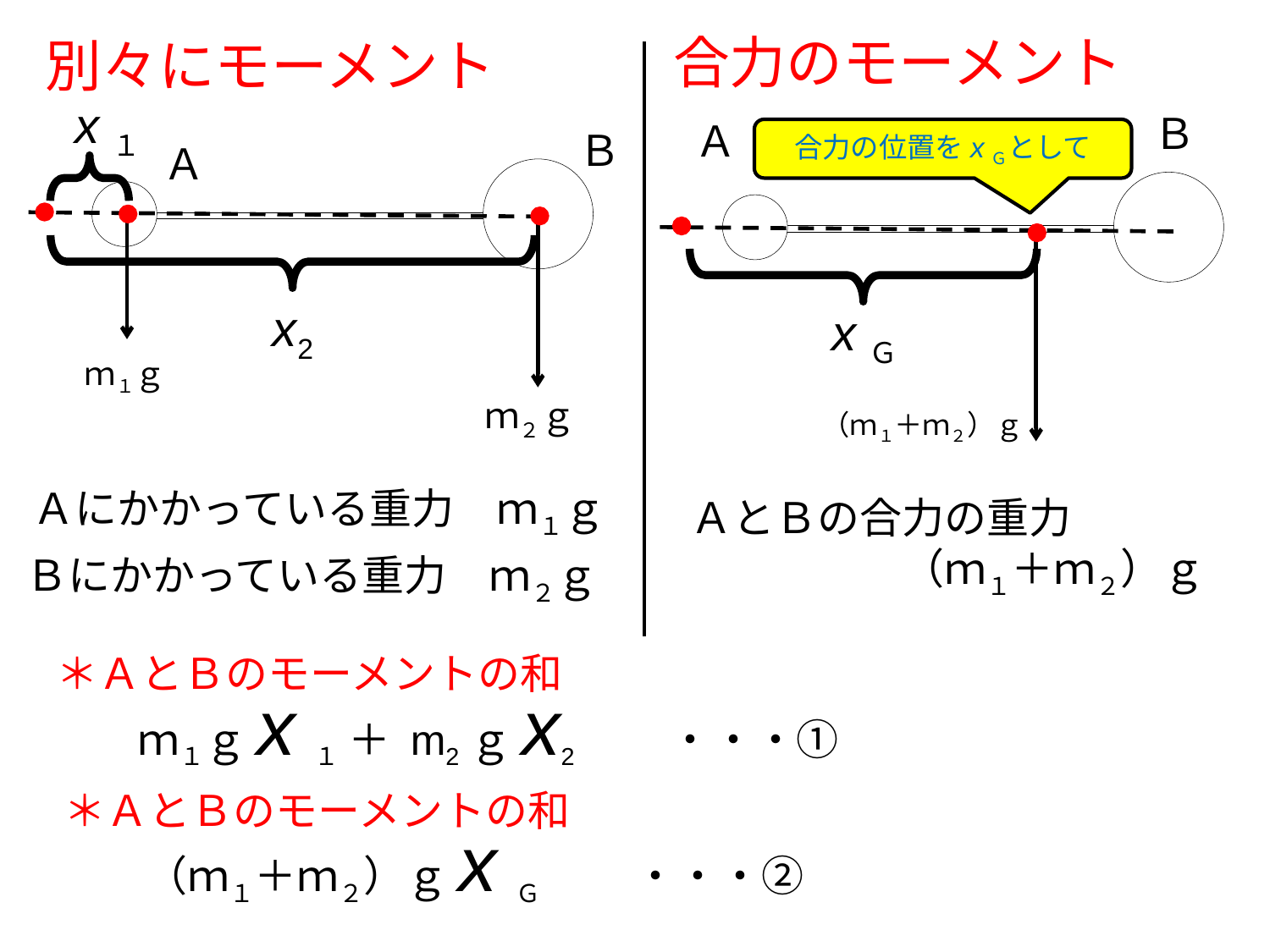

合力のモーメント
別々にモーメント
x１
Ｂ

Ａ
Ｂ
合力の位置をxＧとして
Ａ

x2
xＧ
ｍ１ｇ
ｍ２ｇ
（ｍ１＋ｍ２）ｇ
Ａにかかっている重力　ｍ１ｇ
ＡとＢの合力の重力
　　　　　（ｍ１＋ｍ２）ｇ
Ｂにかかっている重力　ｍ２ｇ
＊ＡとＢのモーメントの和
ｍ１ｇx１ ＋ m2ｇx2　　・・・①
＊ＡとＢのモーメントの和
（ｍ１＋ｍ２）ｇxＧ 　　・・・②